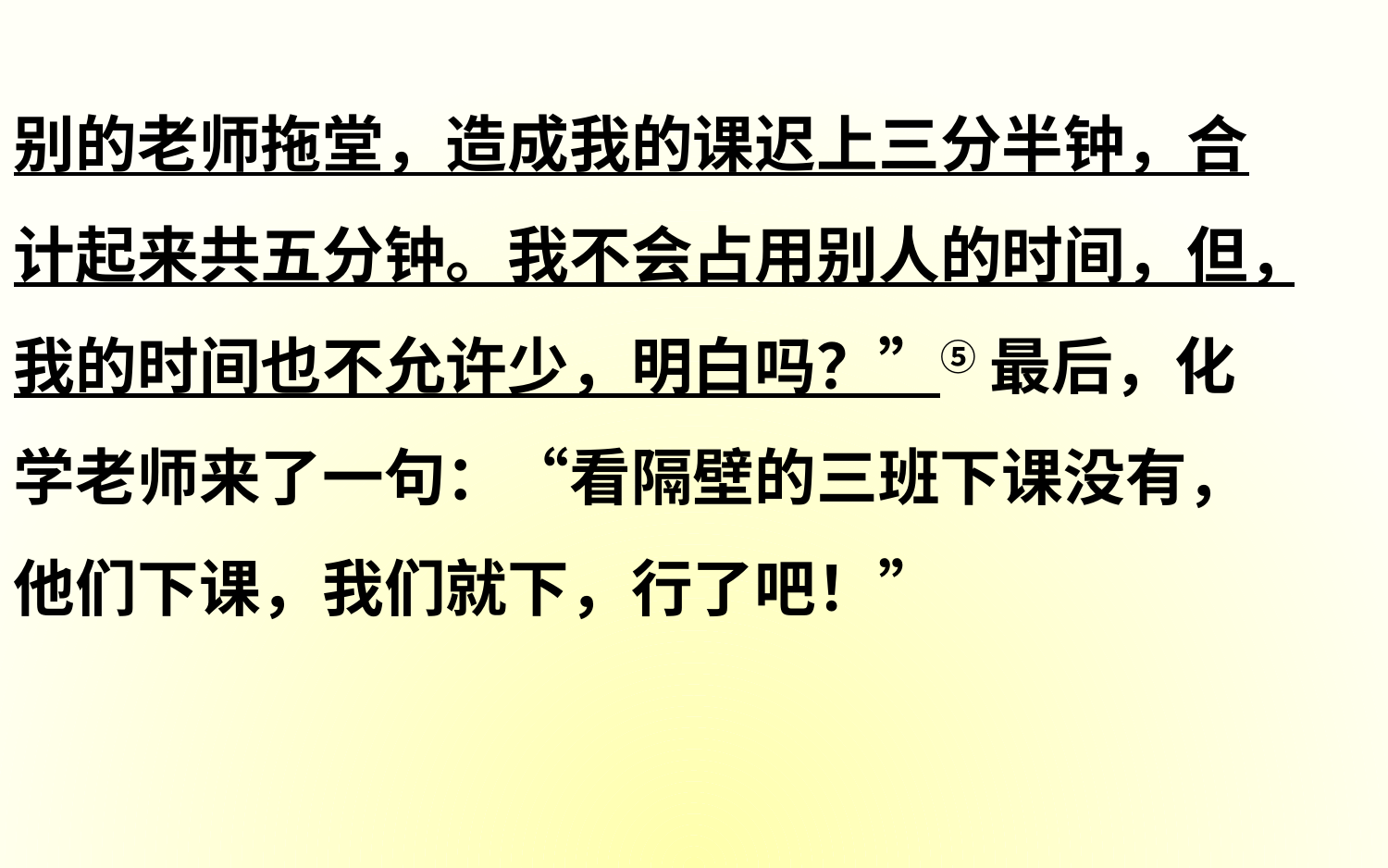

别的老师拖堂，造成我的课迟上三分半钟，合计起来共五分钟。我不会占用别人的时间，但，我的时间也不允许少，明白吗？”⑤ 最后，化学老师来了一句：“看隔壁的三班下课没有，他们下课，我们就下，行了吧！”